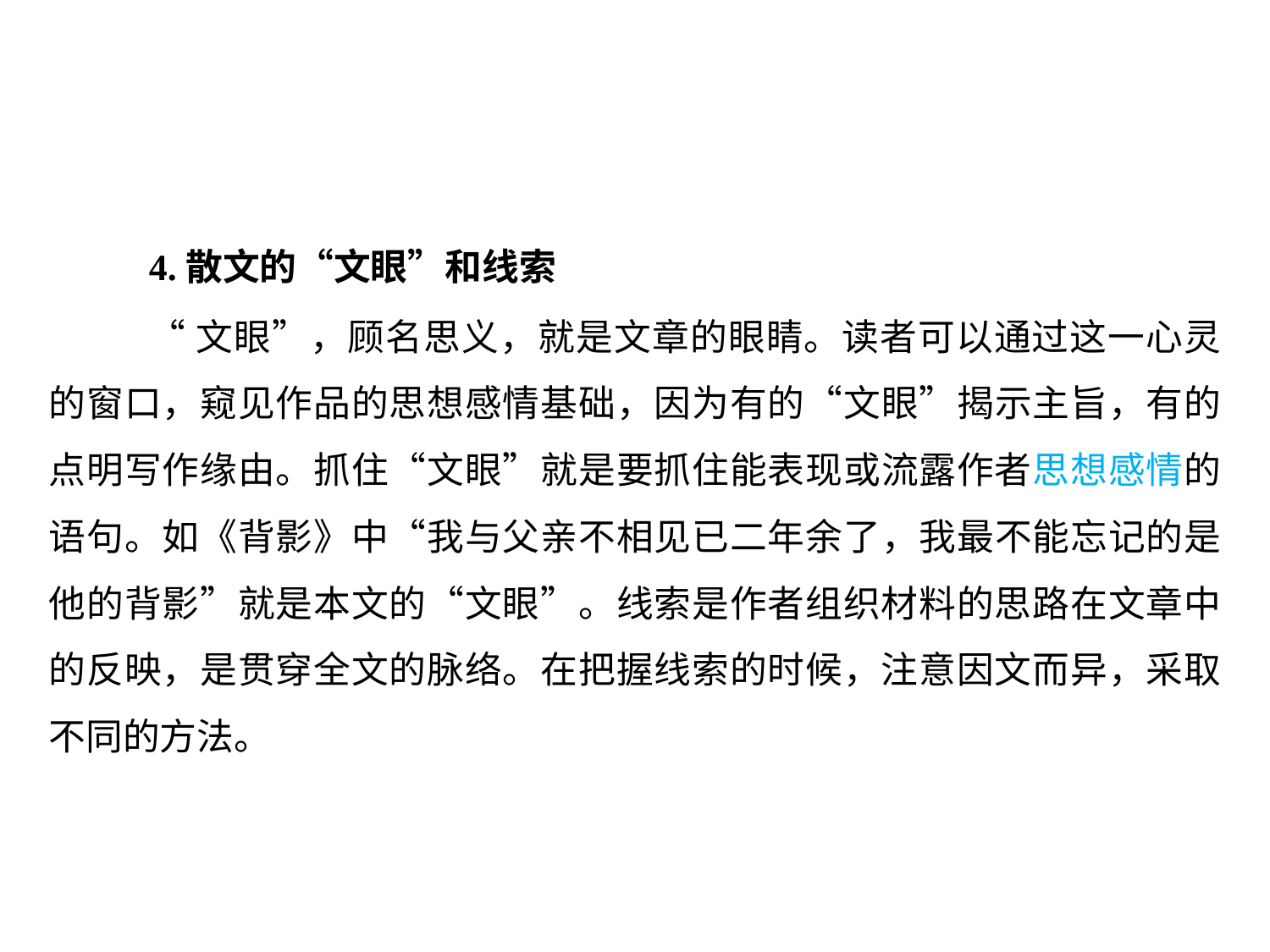

4.散文的“文眼”和线索
“文眼”，顾名思义，就是文章的眼睛。读者可以通过这一心灵的窗口，窥见作品的思想感情基础，因为有的“文眼”揭示主旨，有的点明写作缘由。抓住“文眼”就是要抓住能表现或流露作者思想感情的语句。如《背影》中“我与父亲不相见已二年余了，我最不能忘记的是他的背影”就是本文的“文眼”。线索是作者组织材料的思路在文章中的反映，是贯穿全文的脉络。在把握线索的时候，注意因文而异，采取不同的方法。